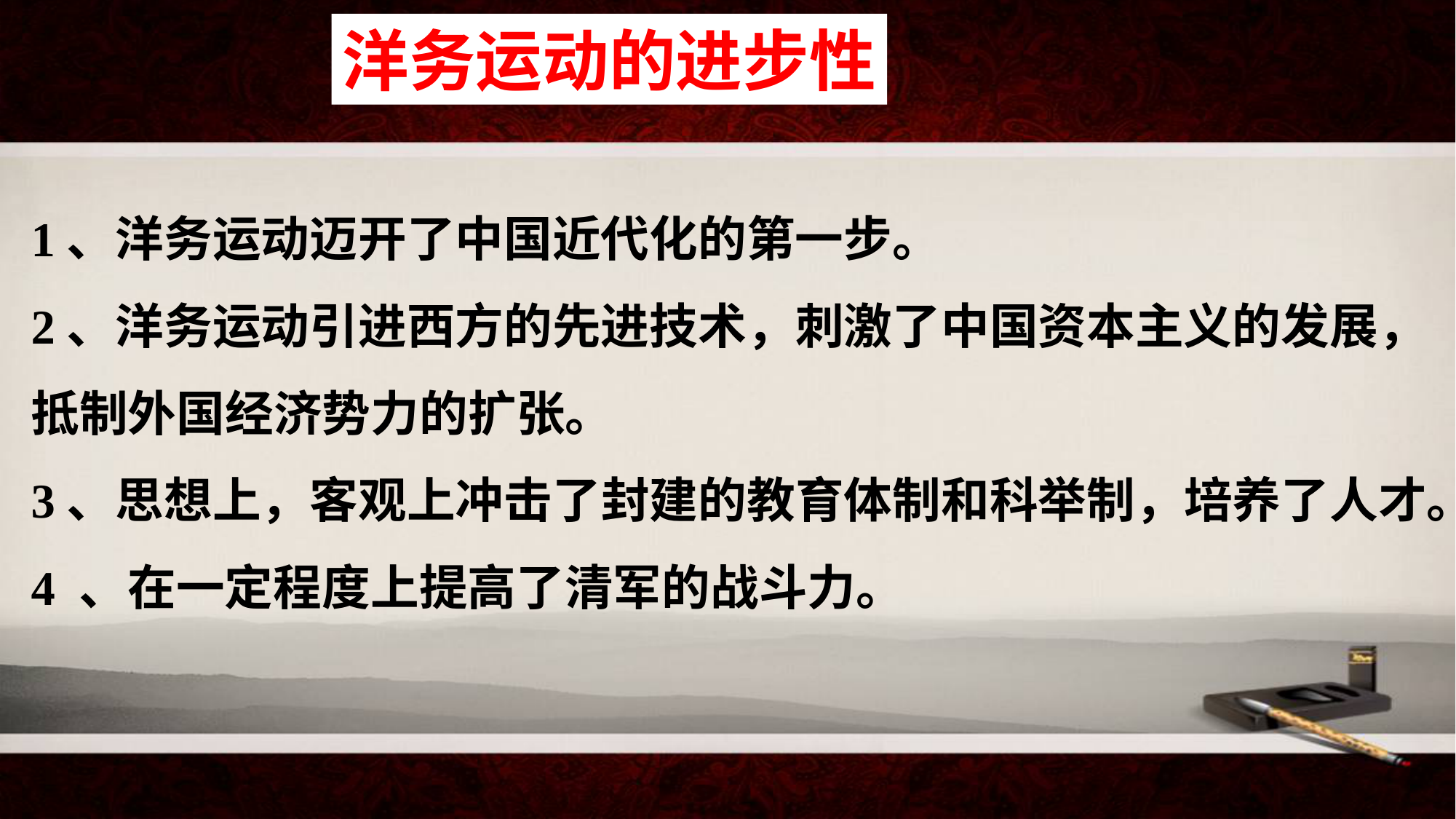

洋务运动的进步性
1、洋务运动迈开了中国近代化的第一步。
2、洋务运动引进西方的先进技术，刺激了中国资本主义的发展，抵制外国经济势力的扩张。
3、思想上，客观上冲击了封建的教育体制和科举制，培养了人才。
4 、在一定程度上提高了清军的战斗力。